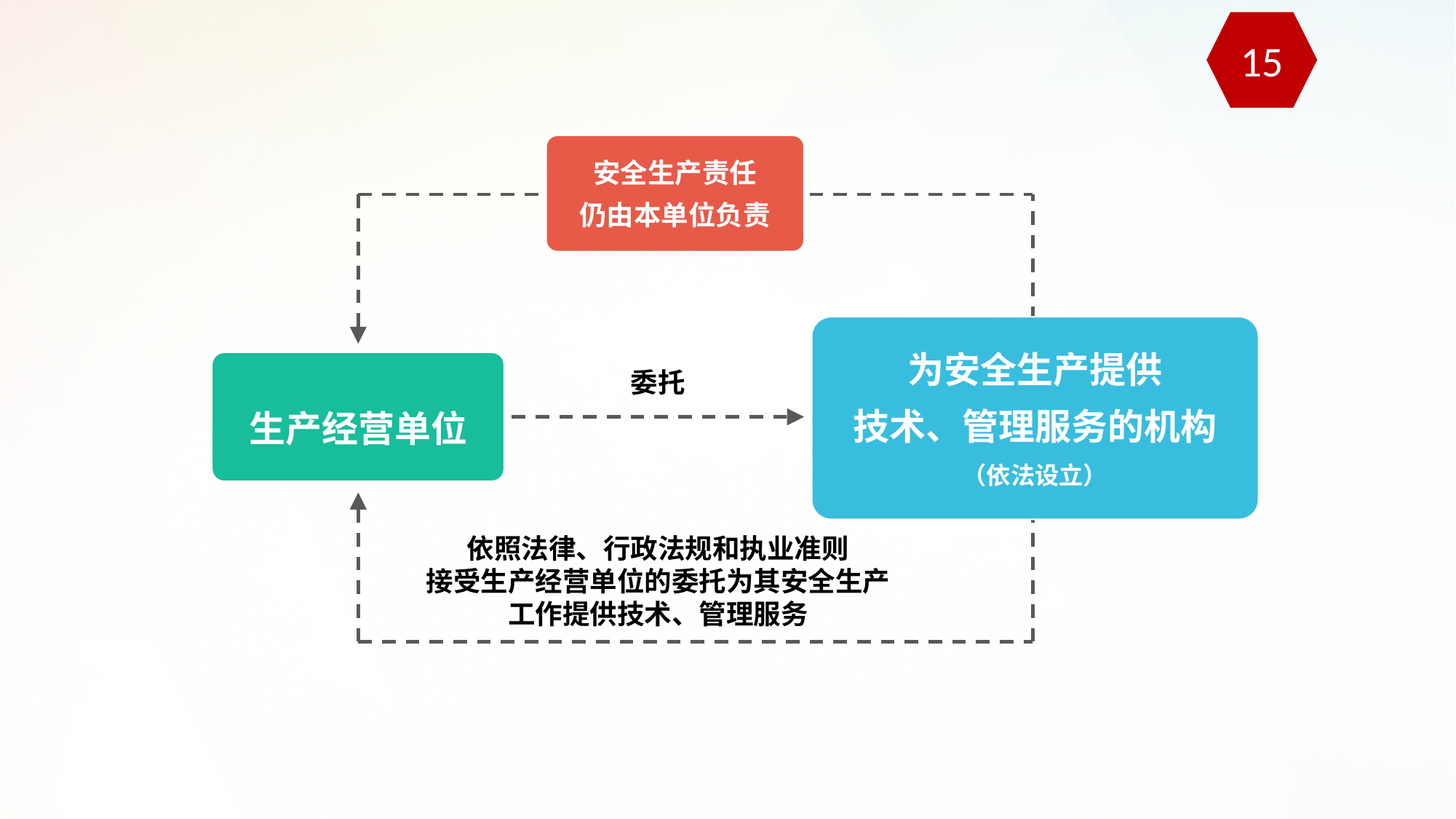

15
安全生产责任
仍由本单位负责
为安全生产提供
技术、管理服务的机构
（依法设立）
生产经营单位
委托
依照法律、行政法规和执业准则
接受生产经营单位的委托为其安全生产工作提供技术、管理服务